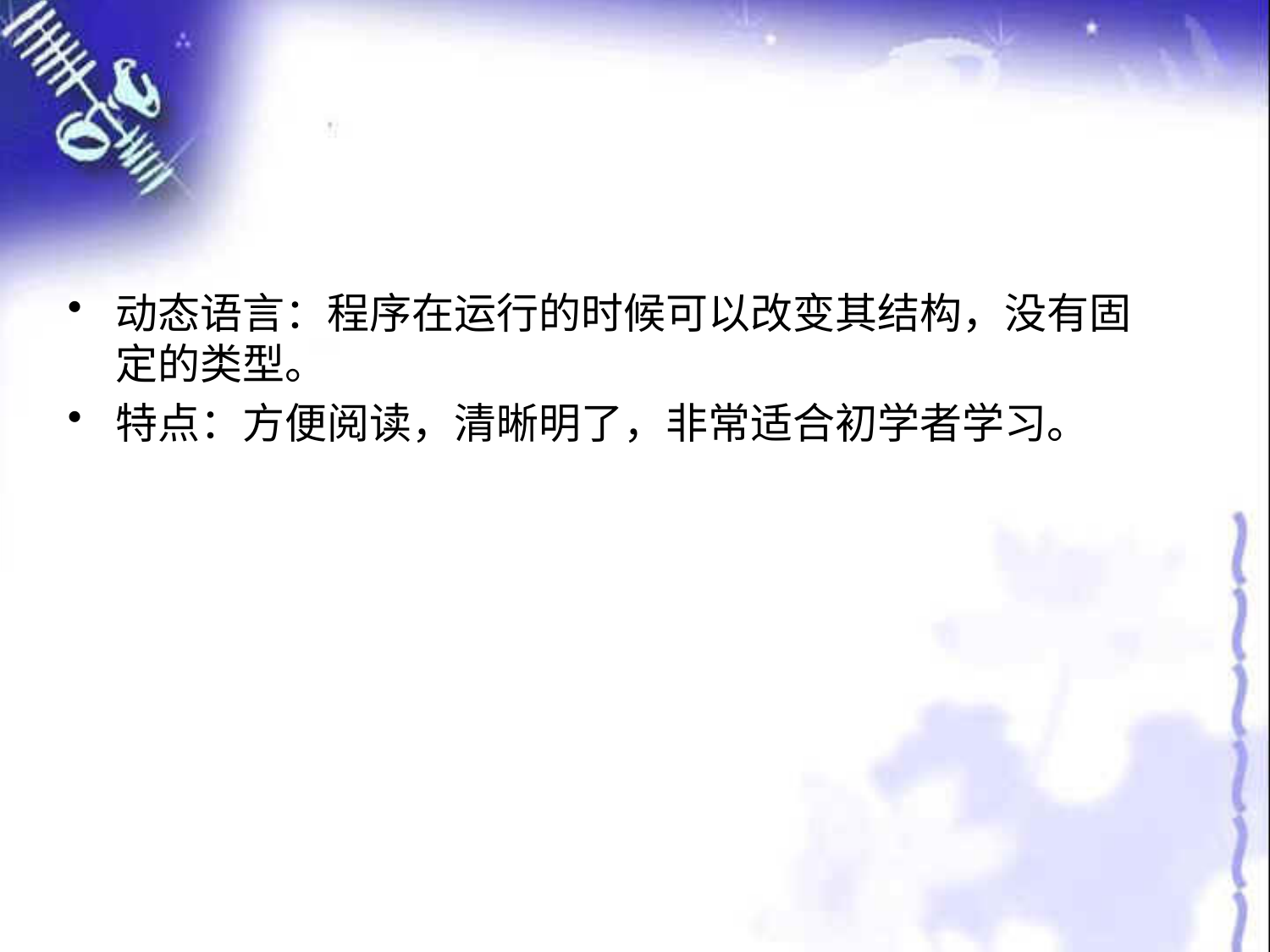

#
动态语言：程序在运行的时候可以改变其结构，没有固定的类型。
特点：方便阅读，清晰明了，非常适合初学者学习。